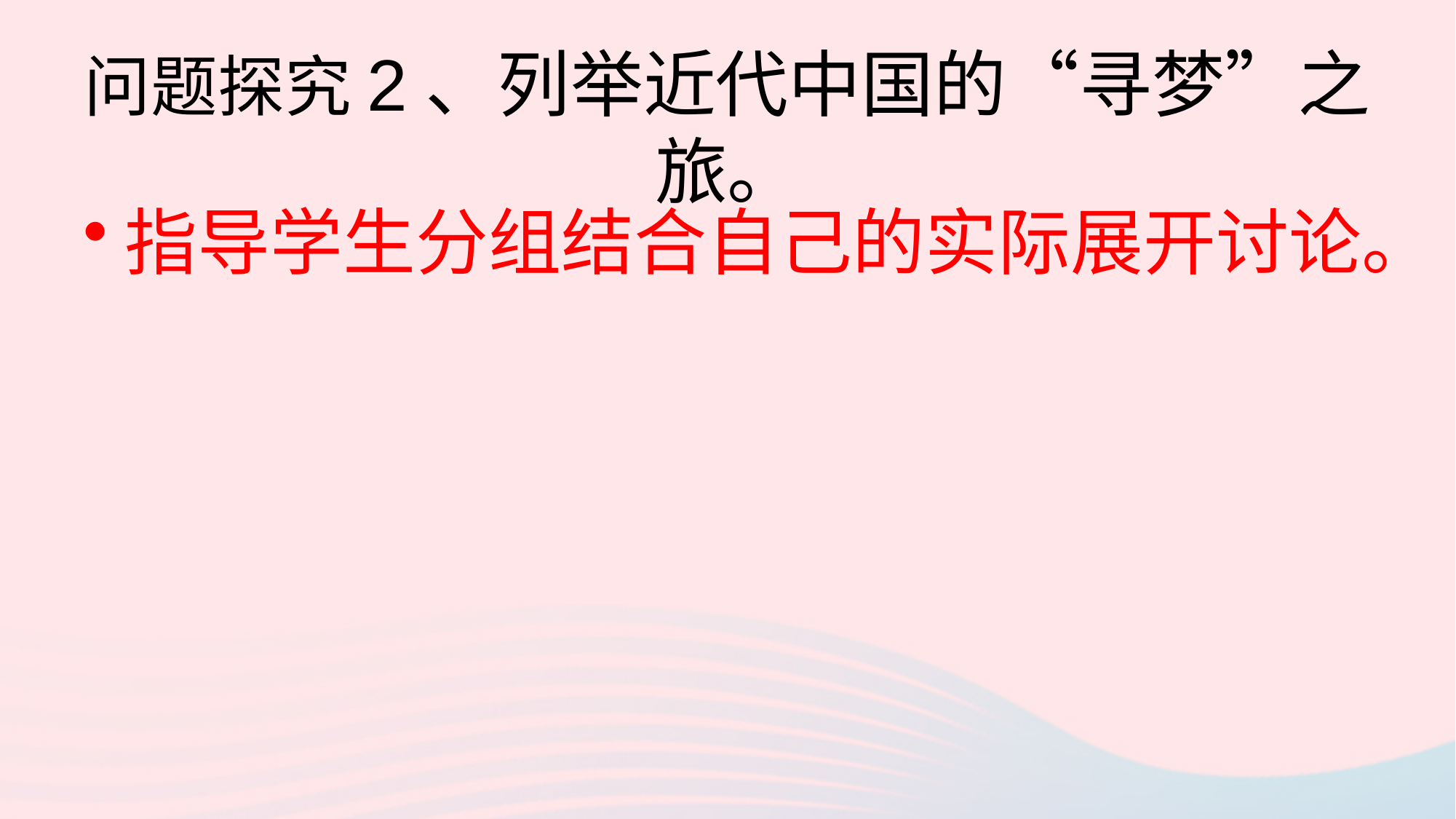

# 问题探究2、列举近代中国的“寻梦”之旅。
指导学生分组结合自己的实际展开讨论。